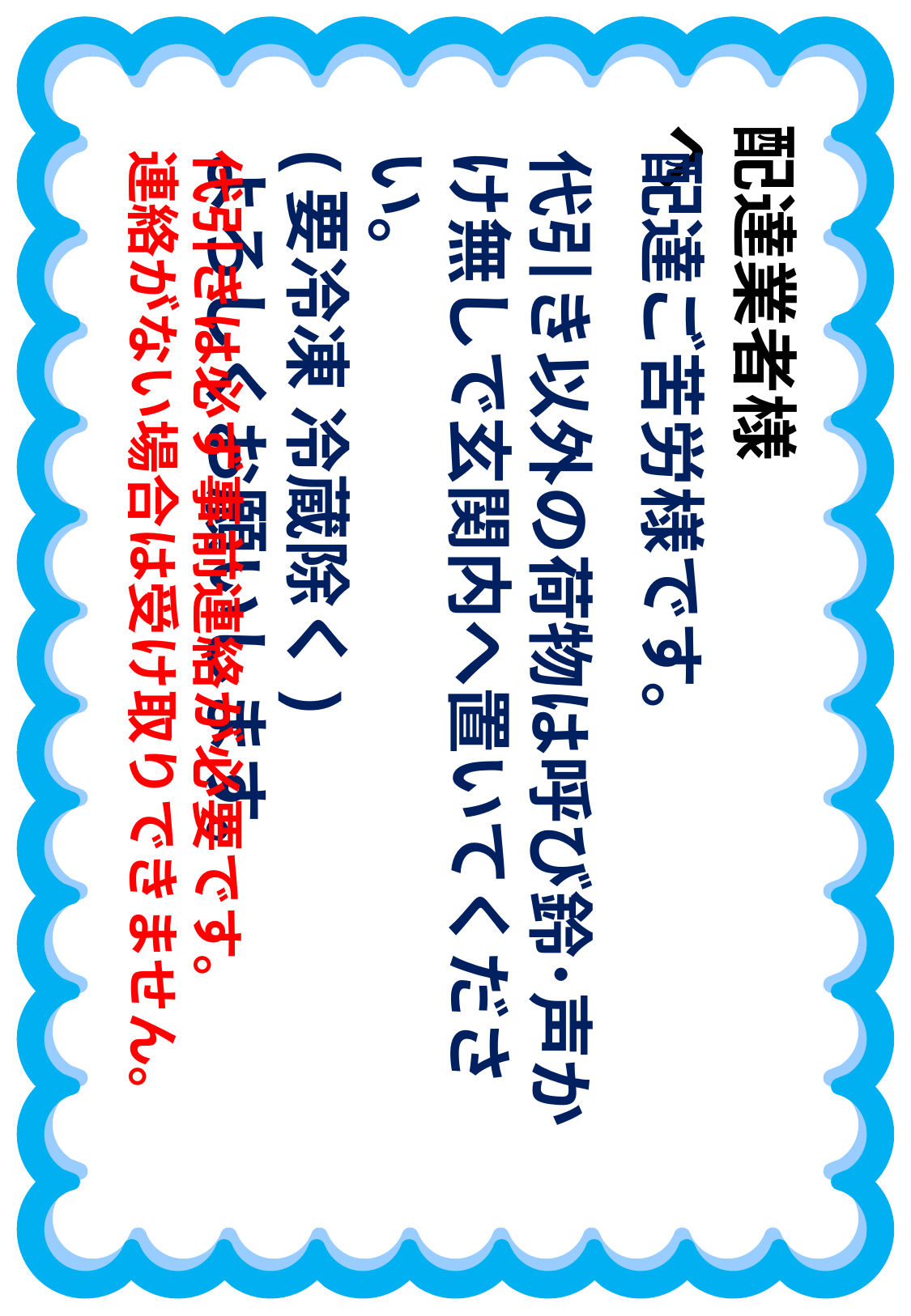

配達業者様へ
代引きは必ず事前連絡が必要です。
連絡がない場合は受け取りできません。
配達ご苦労様です。
代引き以外の荷物は呼び鈴･声かけ無しで玄関内へ置いてください。
(要冷凍 冷蔵除く)
よろしくお願いします。